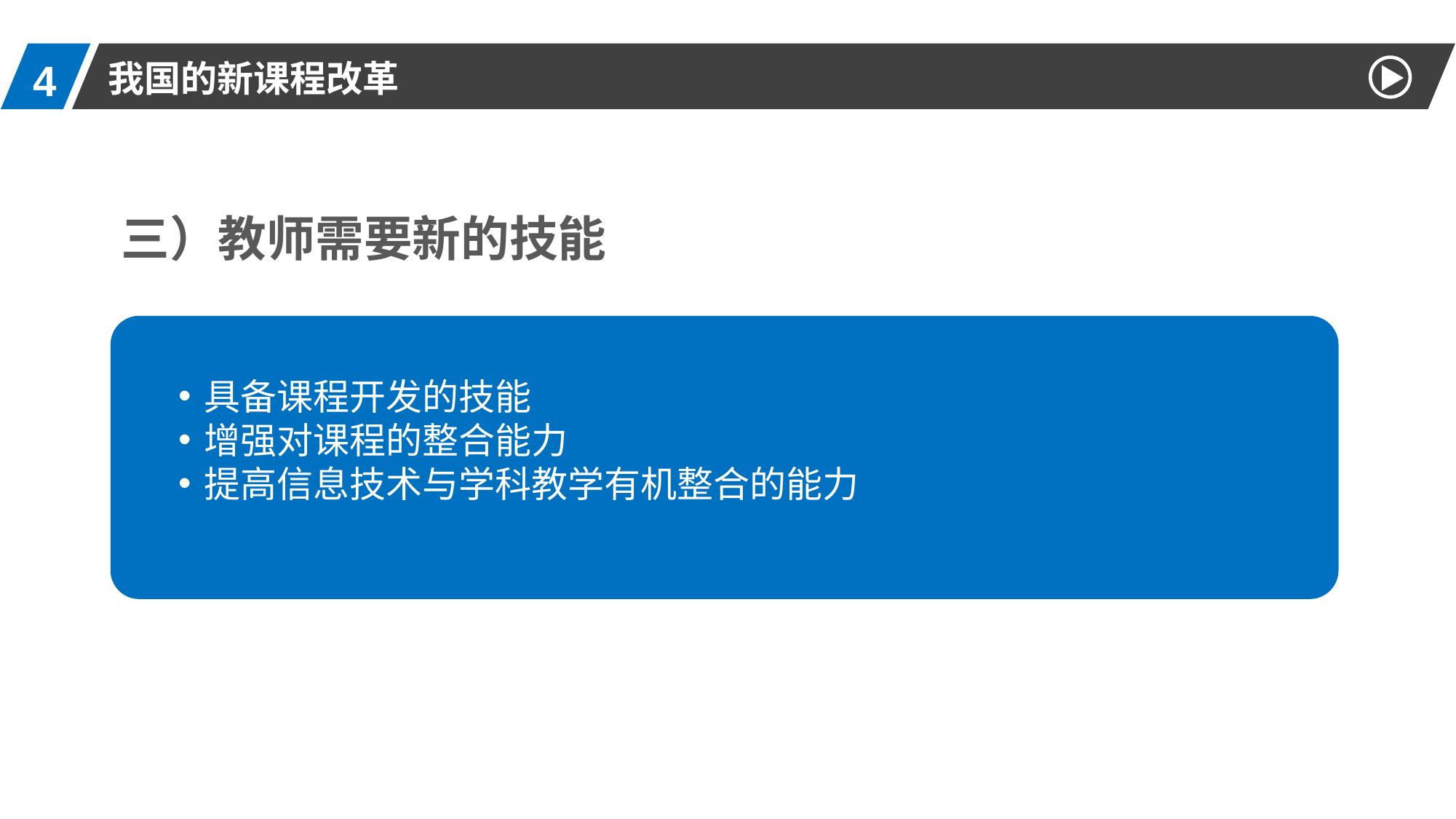

4
我国的新课程改革

三）教师需要新的技能

具备课程开发的技能
增强对课程的整合能力
提高信息技术与学科教学有机整合的能力